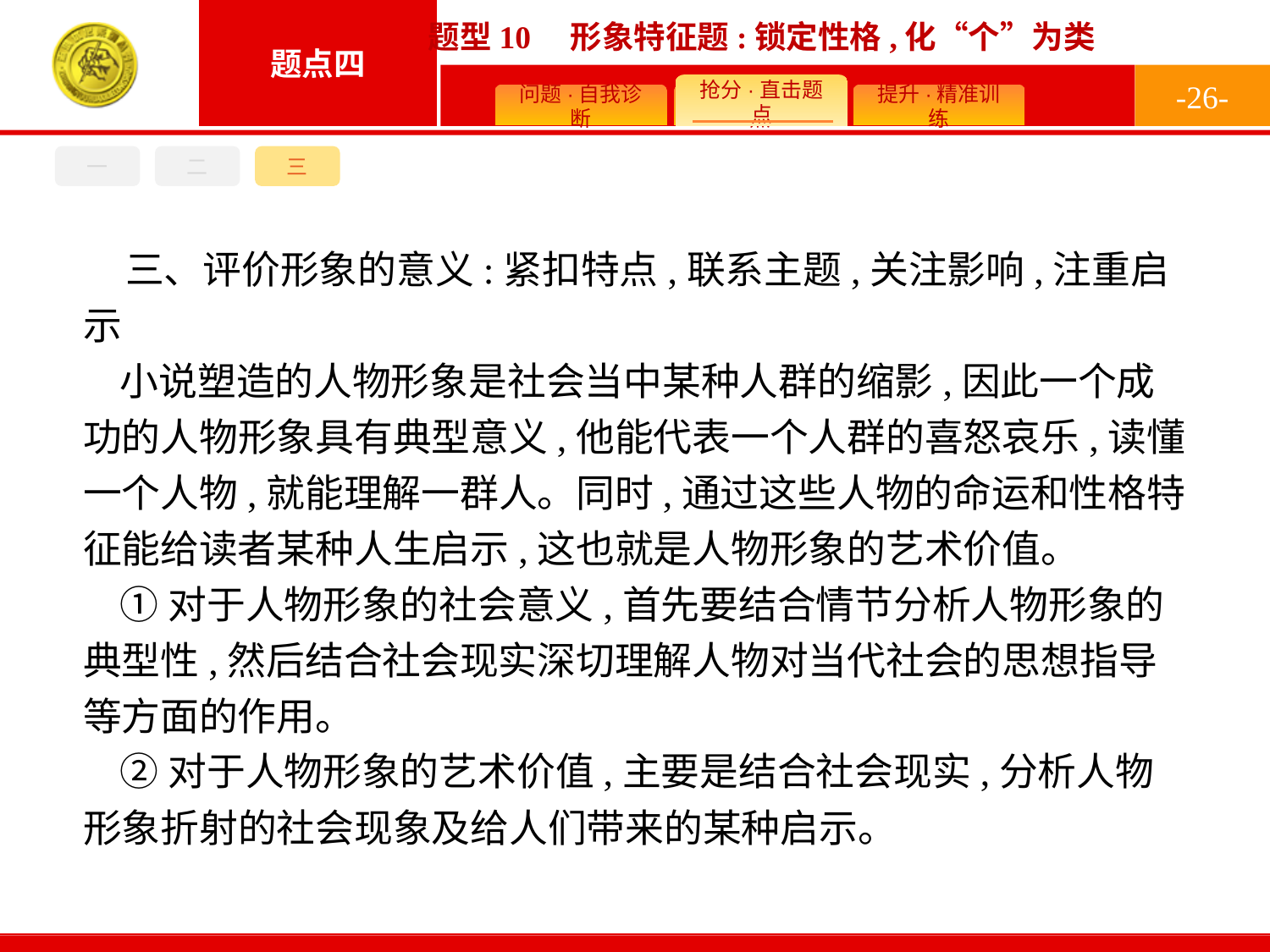

-26-
三
一
二
三、评价形象的意义:紧扣特点,联系主题,关注影响,注重启示
小说塑造的人物形象是社会当中某种人群的缩影,因此一个成功的人物形象具有典型意义,他能代表一个人群的喜怒哀乐,读懂一个人物,就能理解一群人。同时,通过这些人物的命运和性格特征能给读者某种人生启示,这也就是人物形象的艺术价值。
①对于人物形象的社会意义,首先要结合情节分析人物形象的典型性,然后结合社会现实深切理解人物对当代社会的思想指导等方面的作用。
②对于人物形象的艺术价值,主要是结合社会现实,分析人物形象折射的社会现象及给人们带来的某种启示。